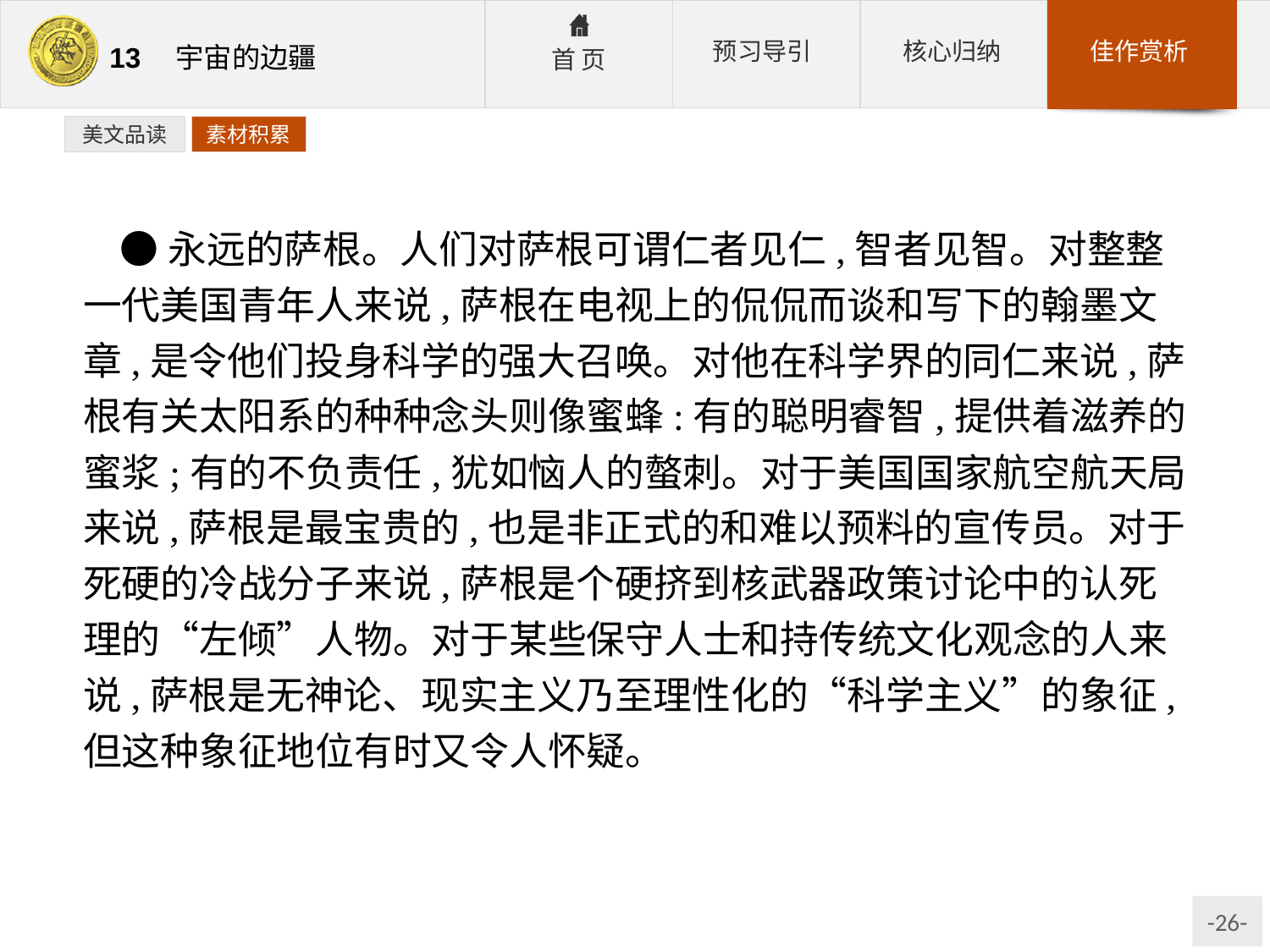

美文品读
素材积累
●永远的萨根。人们对萨根可谓仁者见仁,智者见智。对整整一代美国青年人来说,萨根在电视上的侃侃而谈和写下的翰墨文章,是令他们投身科学的强大召唤。对他在科学界的同仁来说,萨根有关太阳系的种种念头则像蜜蜂:有的聪明睿智,提供着滋养的蜜浆;有的不负责任,犹如恼人的螫刺。对于美国国家航空航天局来说,萨根是最宝贵的,也是非正式的和难以预料的宣传员。对于死硬的冷战分子来说,萨根是个硬挤到核武器政策讨论中的认死理的“左倾”人物。对于某些保守人士和持传统文化观念的人来说,萨根是无神论、现实主义乃至理性化的“科学主义”的象征,但这种象征地位有时又令人怀疑。